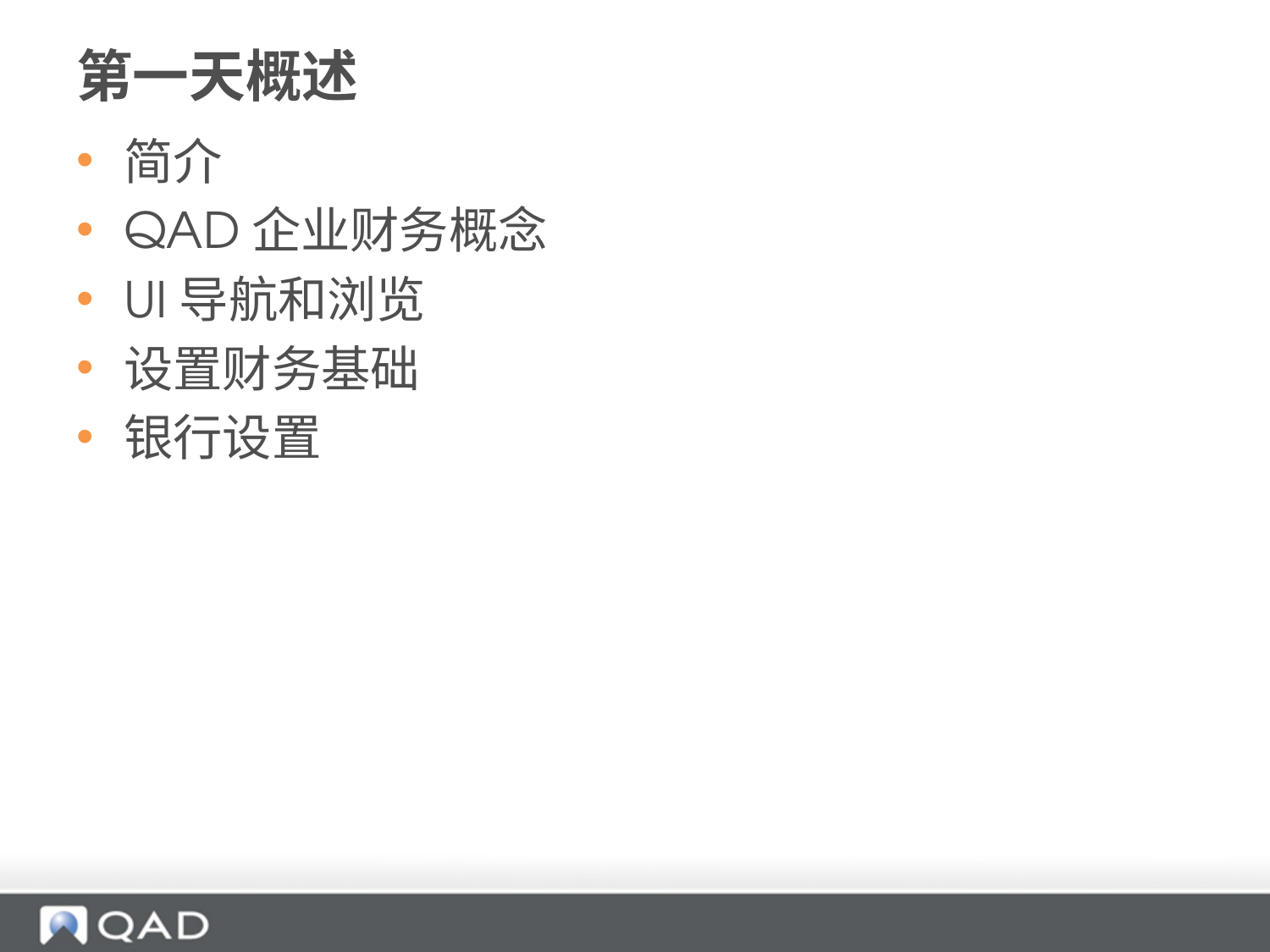

# 第一天概述
简介
QAD企业财务概念
UI导航和浏览
设置财务基础
银行设置